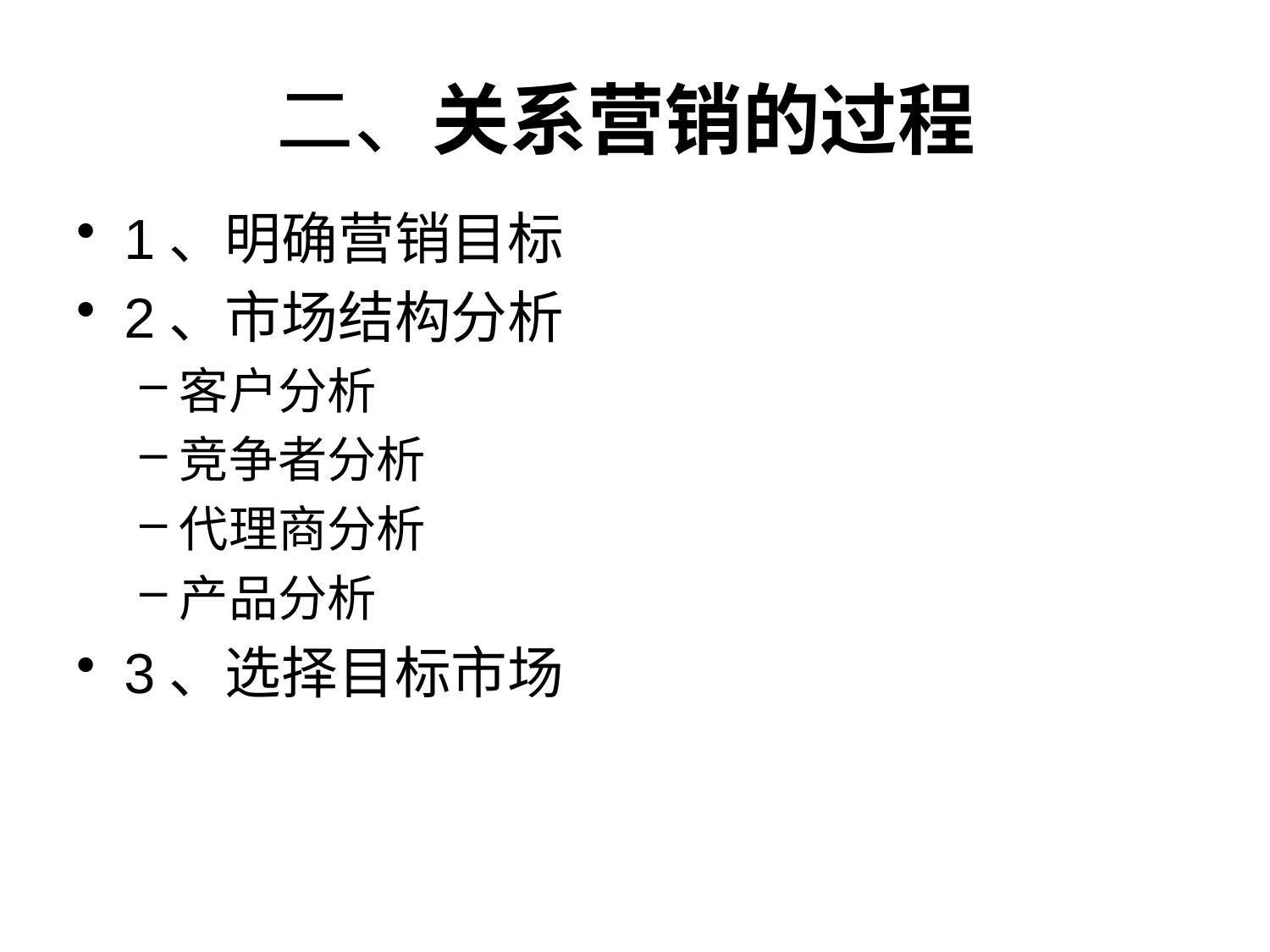

# 二、关系营销的过程
1、明确营销目标
2、市场结构分析
客户分析
竞争者分析
代理商分析
产品分析
3、选择目标市场